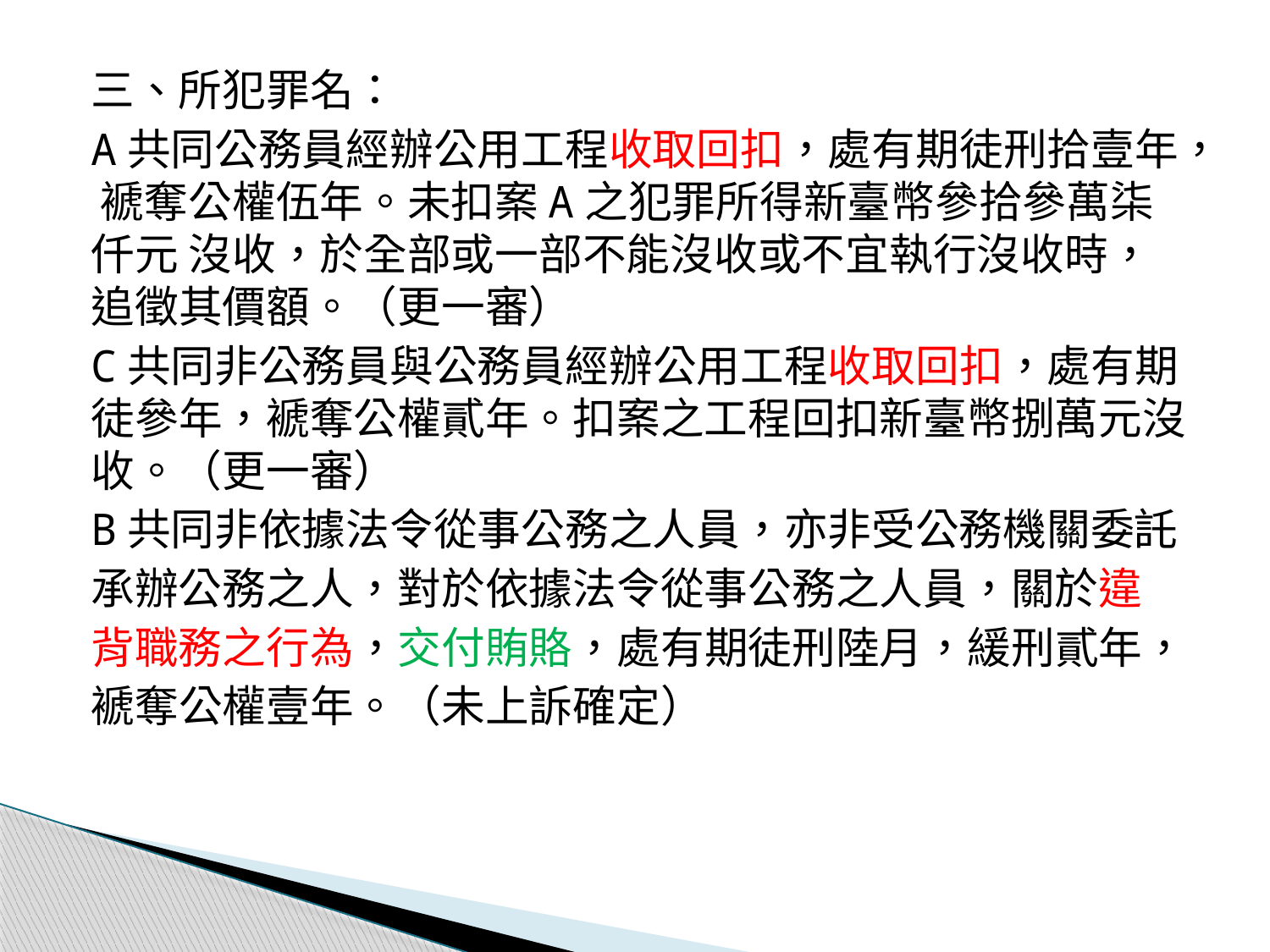

三、所犯罪名：
A共同公務員經辦公用工程收取回扣，處有期徒刑拾壹年， 褫奪公權伍年。未扣案A之犯罪所得新臺幣參拾參萬柒仟元 沒收，於全部或一部不能沒收或不宜執行沒收時，追徵其價額。（更一審）
C共同非公務員與公務員經辦公用工程收取回扣，處有期徒參年，褫奪公權貳年。扣案之工程回扣新臺幣捌萬元沒收。（更一審）
B共同非依據法令從事公務之人員，亦非受公務機關委託
承辦公務之人，對於依據法令從事公務之人員，關於違
背職務之行為，交付賄賂，處有期徒刑陸月，緩刑貳年，
褫奪公權壹年。（未上訴確定）